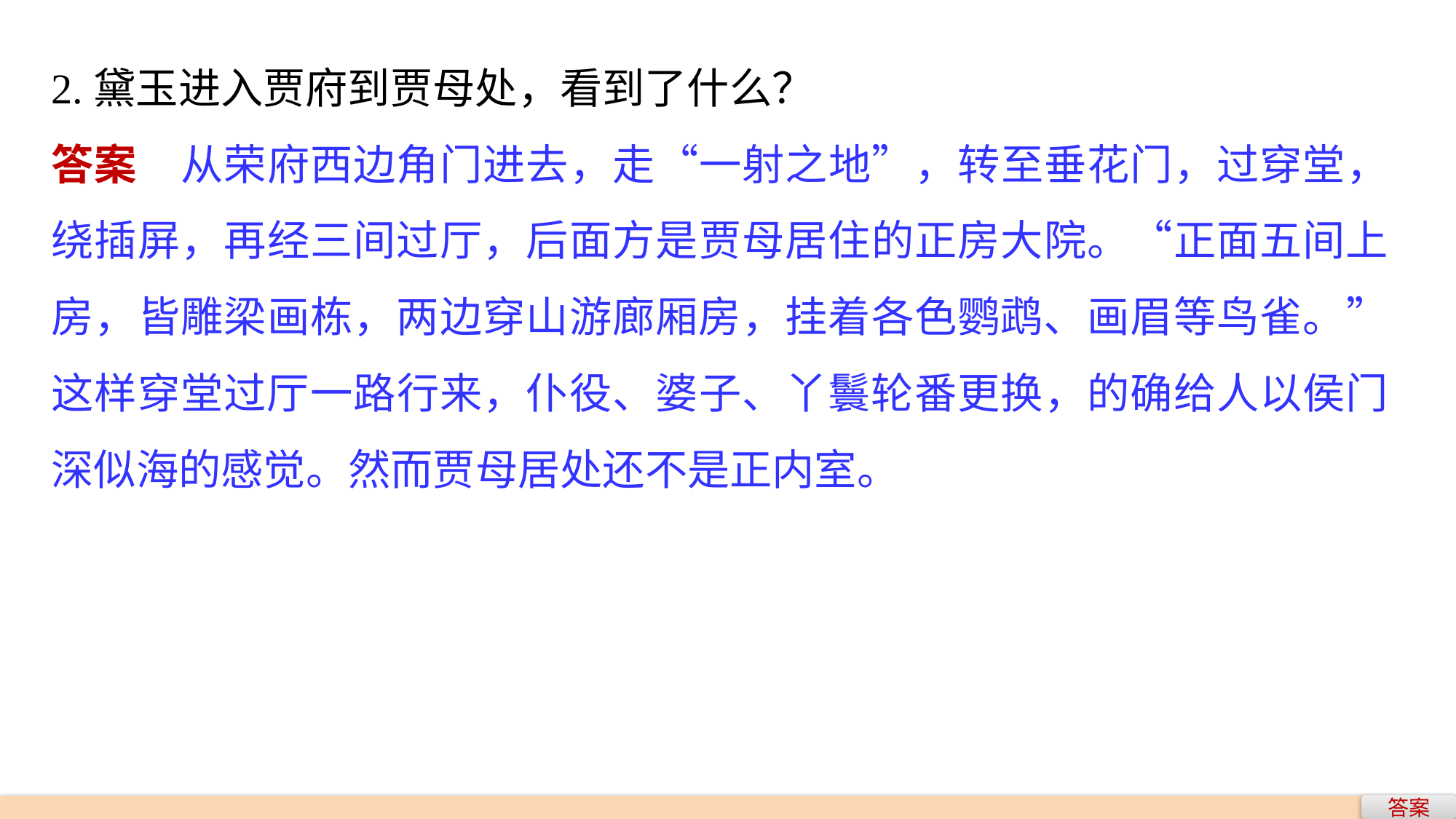

2.黛玉进入贾府到贾母处，看到了什么？
答案　从荣府西边角门进去，走“一射之地”，转至垂花门，过穿堂，绕插屏，再经三间过厅，后面方是贾母居住的正房大院。“正面五间上房，皆雕梁画栋，两边穿山游廊厢房，挂着各色鹦鹉、画眉等鸟雀。”这样穿堂过厅一路行来，仆役、婆子、丫鬟轮番更换，的确给人以侯门深似海的感觉。然而贾母居处还不是正内室。
答案